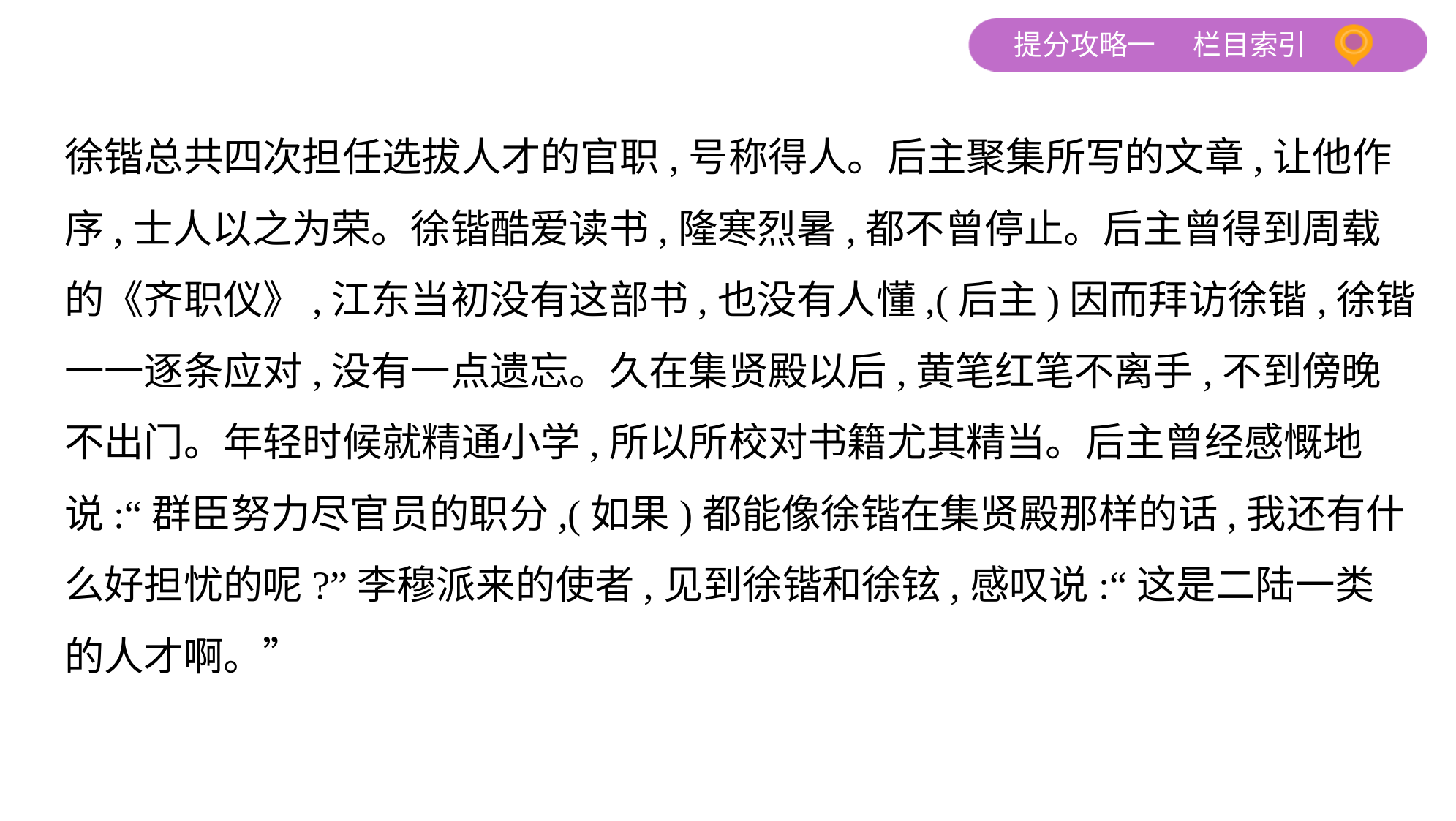

徐锴总共四次担任选拔人才的官职,号称得人。后主聚集所写的文章,让他作
序,士人以之为荣。徐锴酷爱读书,隆寒烈暑,都不曾停止。后主曾得到周载
的《齐职仪》,江东当初没有这部书,也没有人懂,(后主)因而拜访徐锴,徐锴
一一逐条应对,没有一点遗忘。久在集贤殿以后,黄笔红笔不离手,不到傍晚
不出门。年轻时候就精通小学,所以所校对书籍尤其精当。后主曾经感慨地
说:“群臣努力尽官员的职分,(如果)都能像徐锴在集贤殿那样的话,我还有什
么好担忧的呢?”李穆派来的使者,见到徐锴和徐铉,感叹说:“这是二陆一类
的人才啊。”